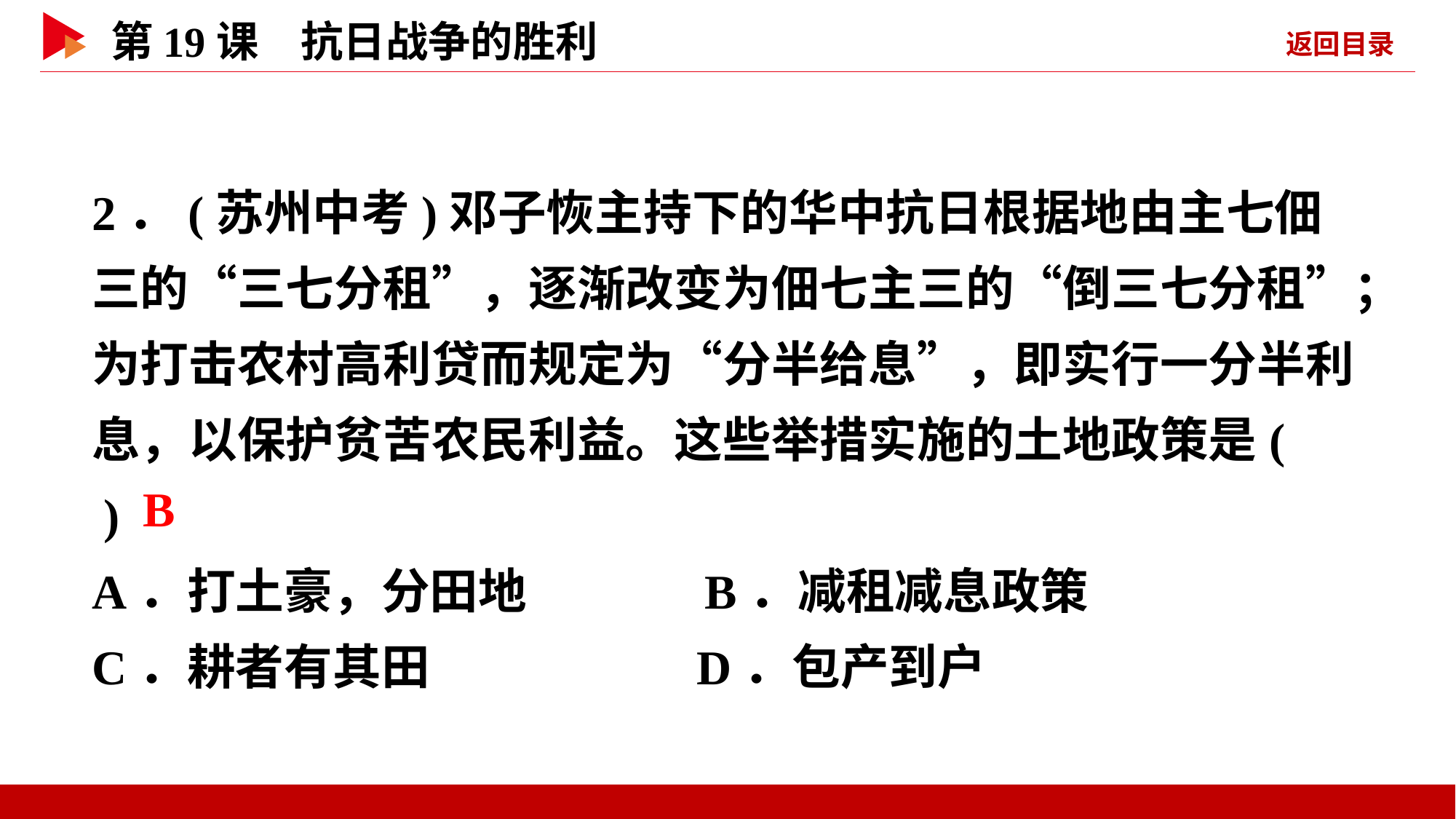

2．(苏州中考)邓子恢主持下的华中抗日根据地由主七佃三的“三七分租”，逐渐改变为佃七主三的“倒三七分租”；为打击农村高利贷而规定为“分半给息”，即实行一分半利息，以保护贫苦农民利益。这些举措实施的土地政策是(        )
A．打土豪，分田地               B．减租减息政策
C．耕者有其田                       D．包产到户
   B